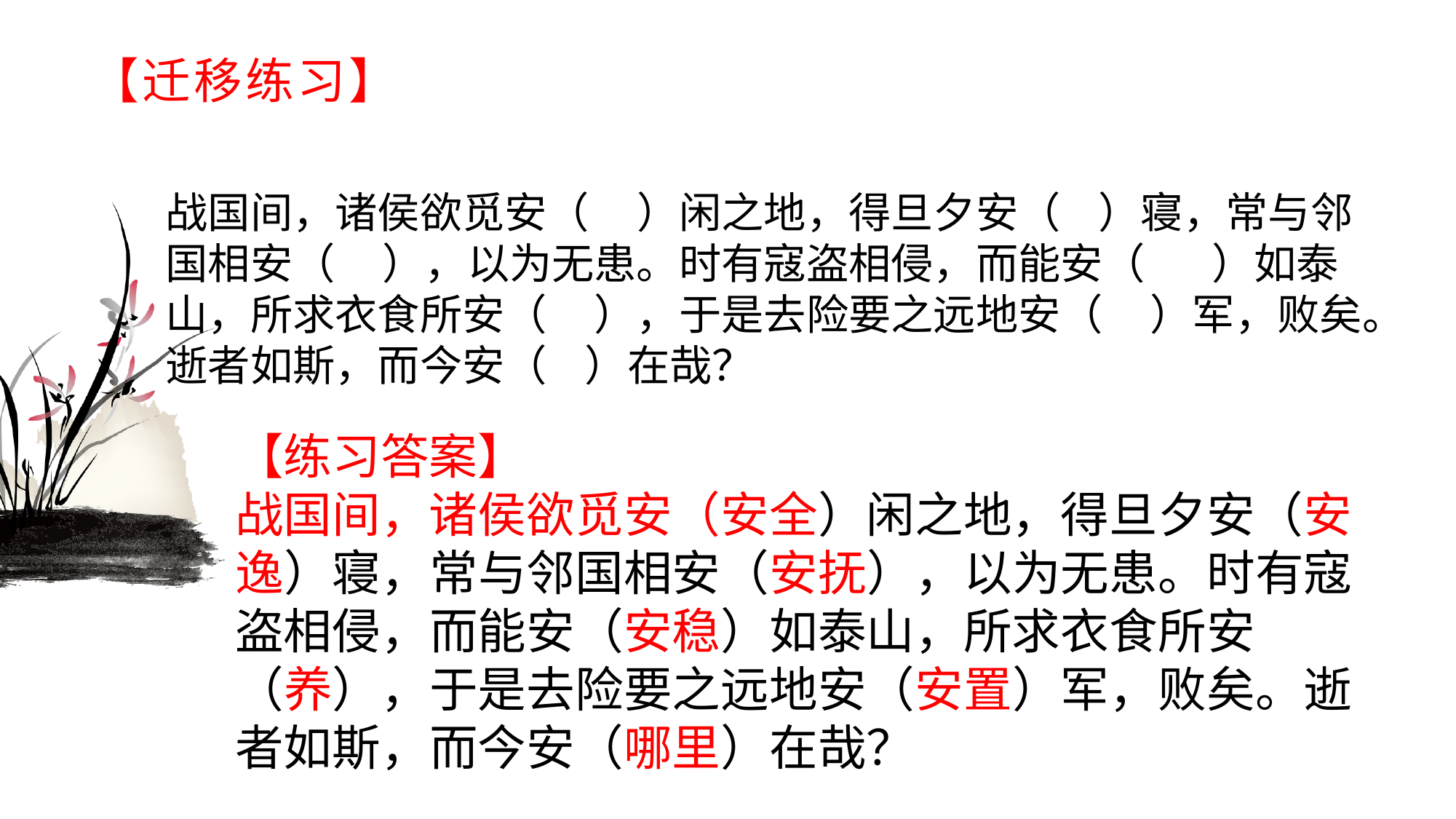

# 【迁移练习】
战国间，诸侯欲觅安（     ）闲之地，得旦夕安（    ）寝，常与邻国相安（     ），以为无患。时有寇盗相侵，而能安（       ）如泰山，所求衣食所安（     ），于是去险要之远地安（     ）军，败矣。逝者如斯，而今安（    ）在哉？
【练习答案】战国间，诸侯欲觅安（安全）闲之地，得旦夕安（安逸）寝，常与邻国相安（安抚），以为无患。时有寇盗相侵，而能安（安稳）如泰山，所求衣食所安（养），于是去险要之远地安（安置）军，败矣。逝者如斯，而今安（哪里）在哉？